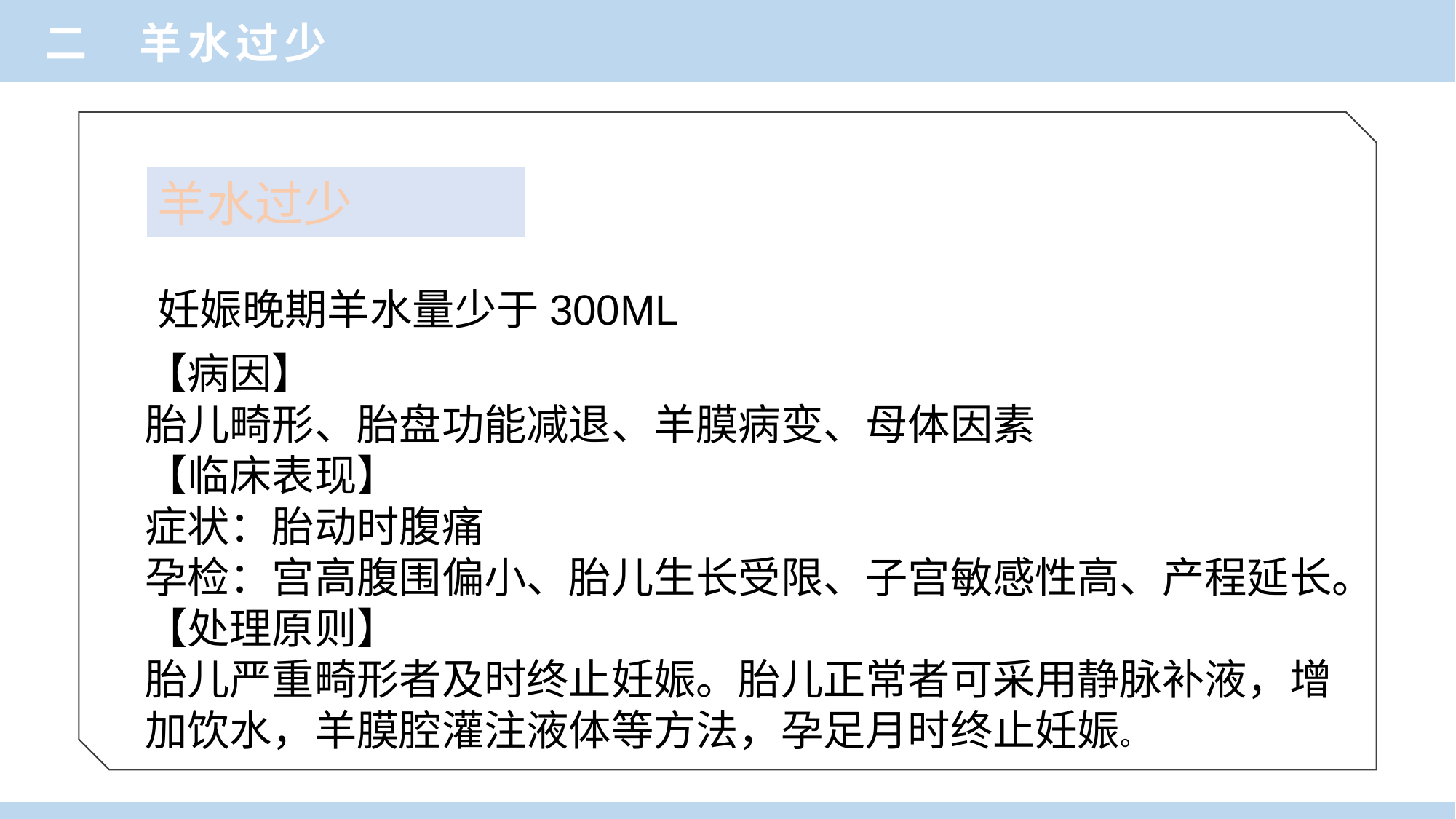

二   羊水过少

羊水过少
妊娠晚期羊水量少于300ML
【病因】
胎儿畸形、胎盘功能减退、羊膜病变、母体因素
【临床表现】
症状：胎动时腹痛
孕检：宫高腹围偏小、胎儿生长受限、子宫敏感性高、产程延长。
【处理原则】
胎儿严重畸形者及时终止妊娠。胎儿正常者可采用静脉补液，增加饮水，羊膜腔灌注液体等方法，孕足月时终止妊娠。